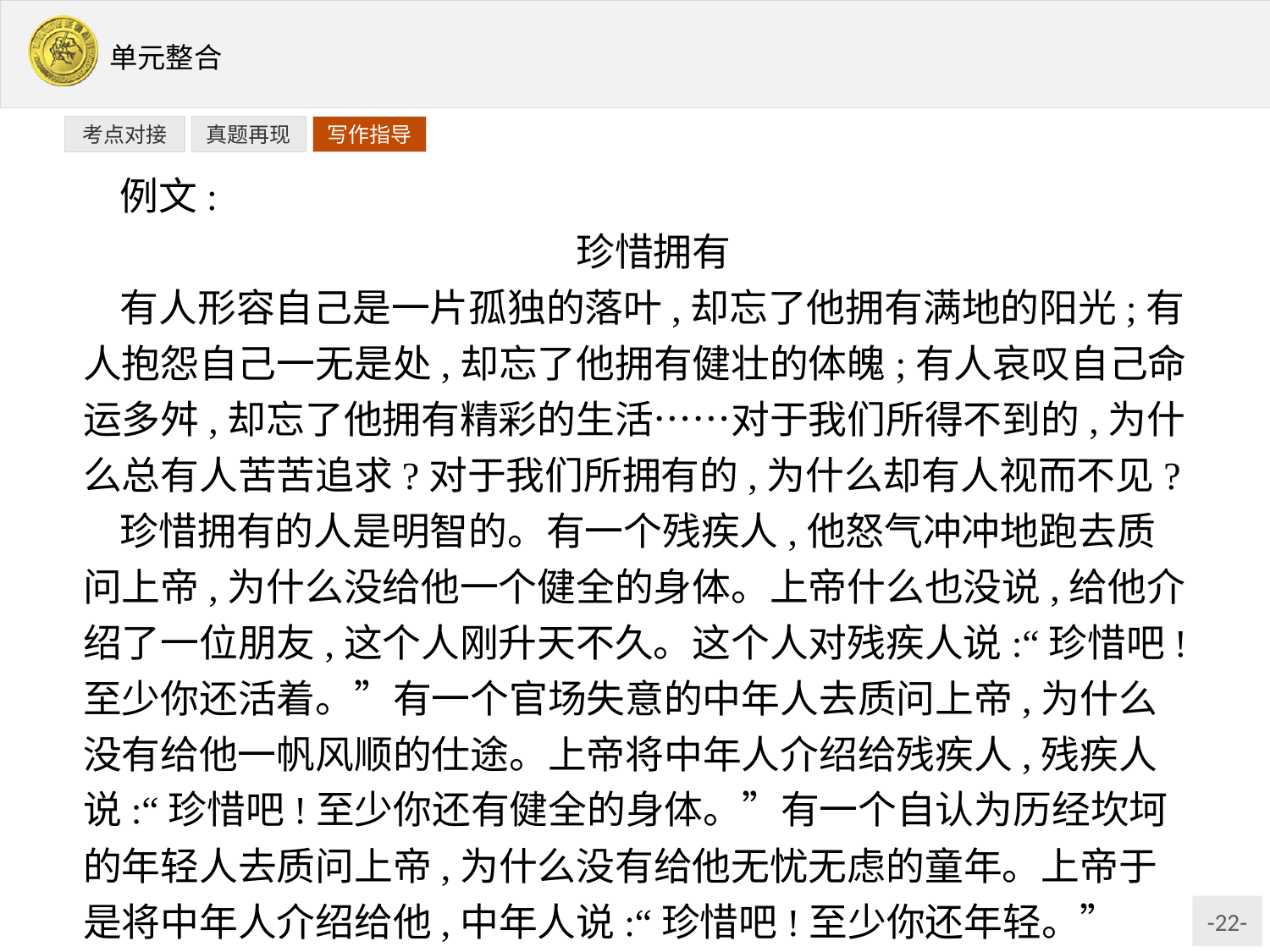

写作指导
考点对接
真题再现
例文:
珍惜拥有
有人形容自己是一片孤独的落叶,却忘了他拥有满地的阳光;有人抱怨自己一无是处,却忘了他拥有健壮的体魄;有人哀叹自己命运多舛,却忘了他拥有精彩的生活……对于我们所得不到的,为什么总有人苦苦追求?对于我们所拥有的,为什么却有人视而不见?
珍惜拥有的人是明智的。有一个残疾人,他怒气冲冲地跑去质问上帝,为什么没给他一个健全的身体。上帝什么也没说,给他介绍了一位朋友,这个人刚升天不久。这个人对残疾人说:“珍惜吧!至少你还活着。”有一个官场失意的中年人去质问上帝,为什么没有给他一帆风顺的仕途。上帝将中年人介绍给残疾人,残疾人说:“珍惜吧!至少你还有健全的身体。”有一个自认为历经坎坷的年轻人去质问上帝,为什么没有给他无忧无虑的童年。上帝于是将中年人介绍给他,中年人说:“珍惜吧!至少你还年轻。”